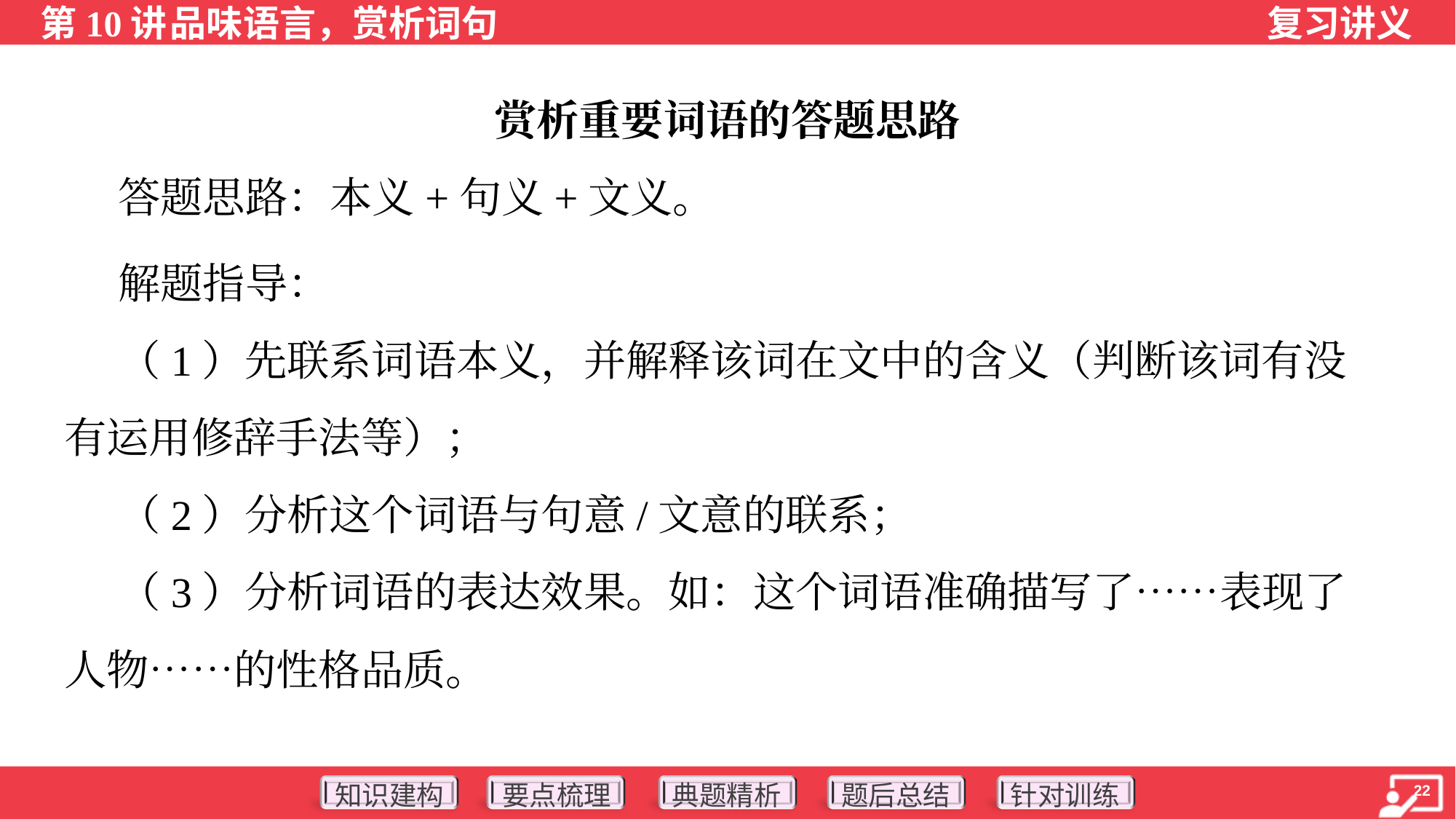

赏析重要词语的答题思路
    答题思路：本义+句义+文义。
    解题指导：
    （1）先联系词语本义，并解释该词在文中的含义（判断该词有没
有运用修辞手法等）；
    （2）分析这个词语与句意/文意的联系；
    （3）分析词语的表达效果。如：这个词语准确描写了……表现了
人物……的性格品质。